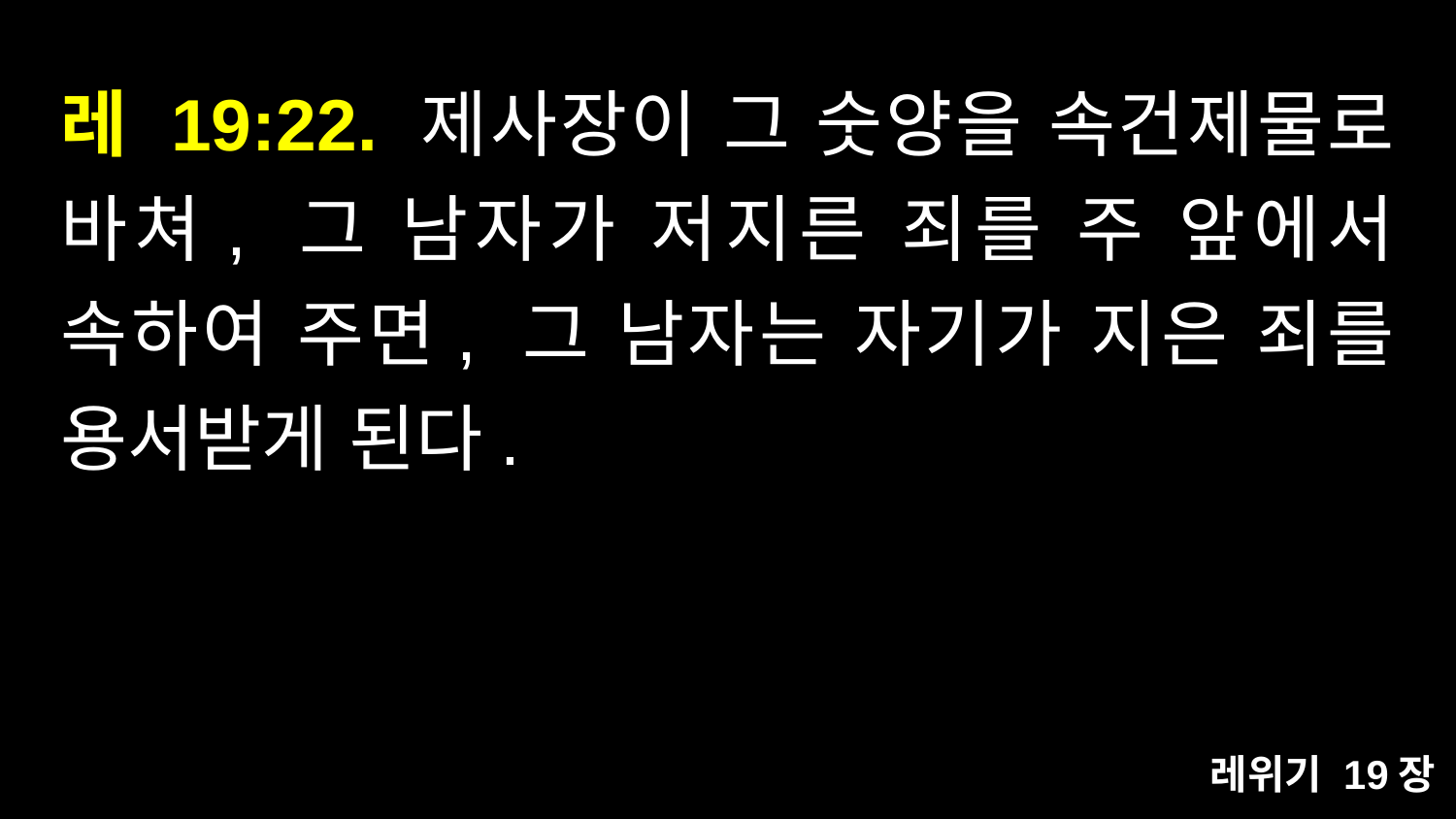

# 레 19:22. 제사장이 그 숫양을 속건제물로 바쳐, 그 남자가 저지른 죄를 주 앞에서 속하여 주면, 그 남자는 자기가 지은 죄를 용서받게 된다.
레위기 19장